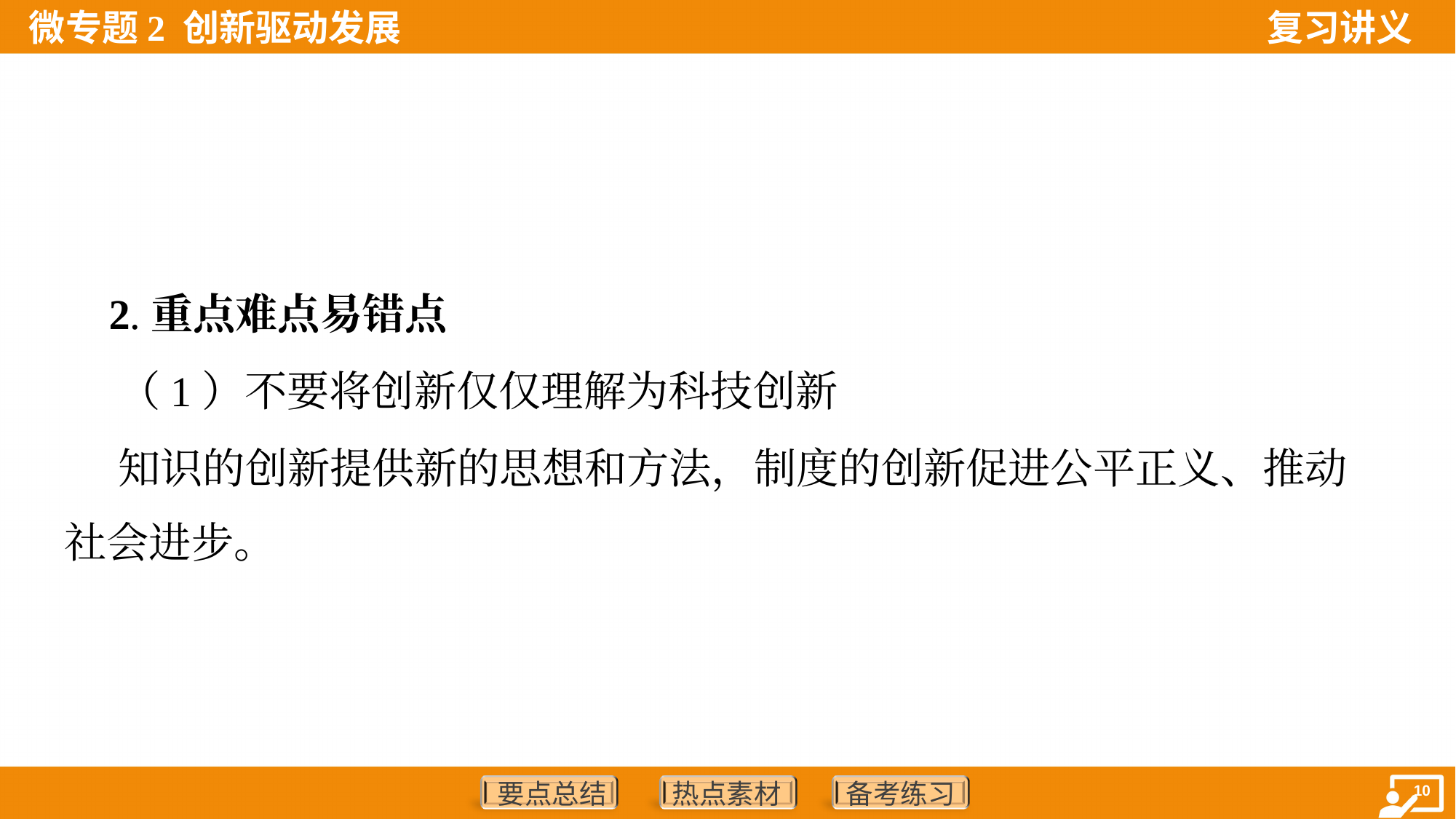

2.重点难点易错点
    （1）不要将创新仅仅理解为科技创新
    知识的创新提供新的思想和方法，制度的创新促进公平正义、推动
社会进步。